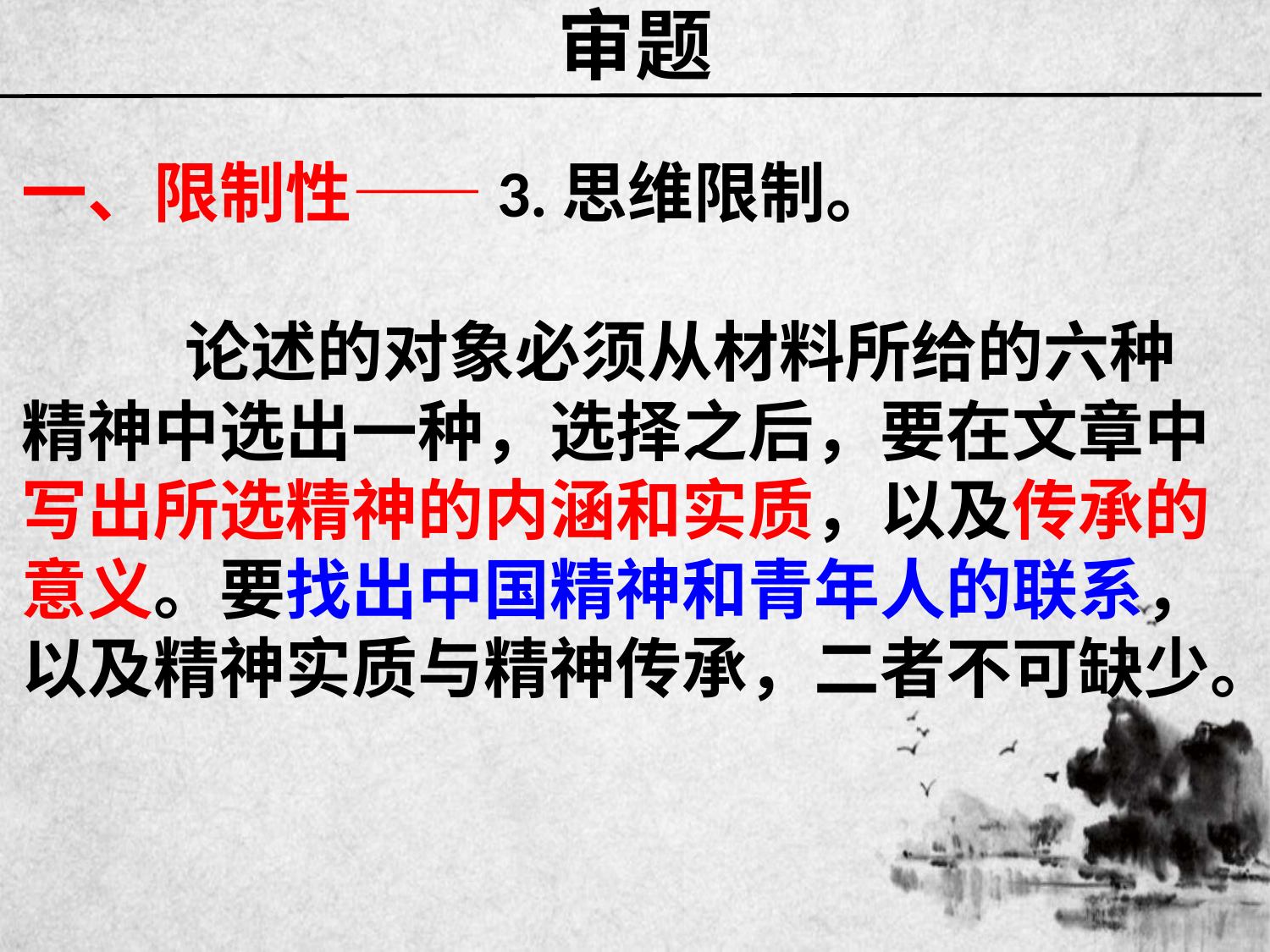

# 审题
一、限制性——3.思维限制。

          论述的对象必须从材料所给的六种精神中选出一种，选择之后，要在文章中写出所选精神的内涵和实质，以及传承的意义。要找出中国精神和青年人的联系，以及精神实质与精神传承，二者不可缺少。